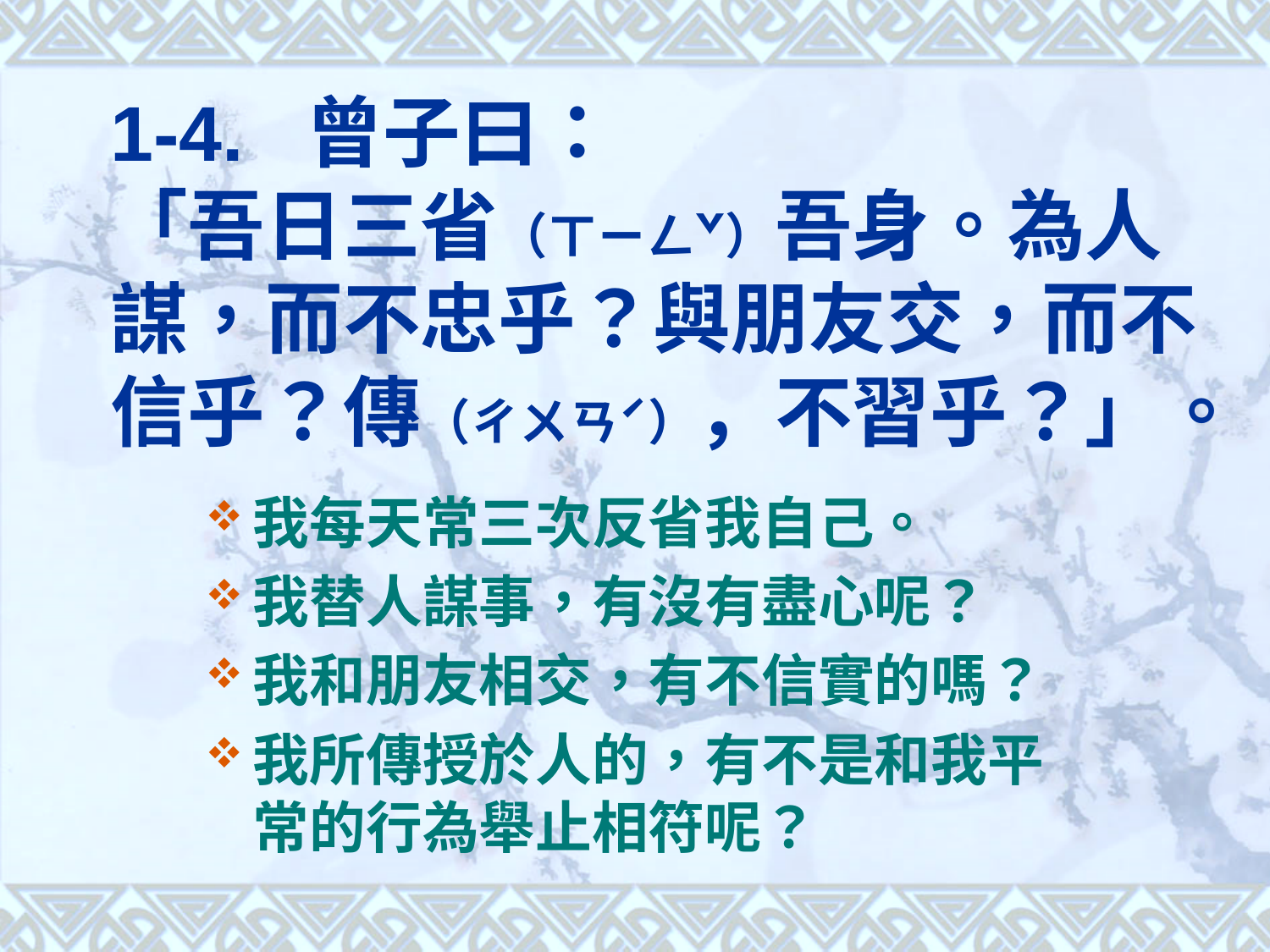

# 1-4.  曾子曰： 「吾日三省（ㄒㄧㄥˇ）吾身。為人謀，而不忠乎？與朋友交，而不信乎？傳（ㄔㄨㄢˊ），不習乎？」。
我每天常三次反省我自己。
我替人謀事，有沒有盡心呢？
我和朋友相交，有不信實的嗎？
我所傳授於人的，有不是和我平常的行為舉止相符呢？